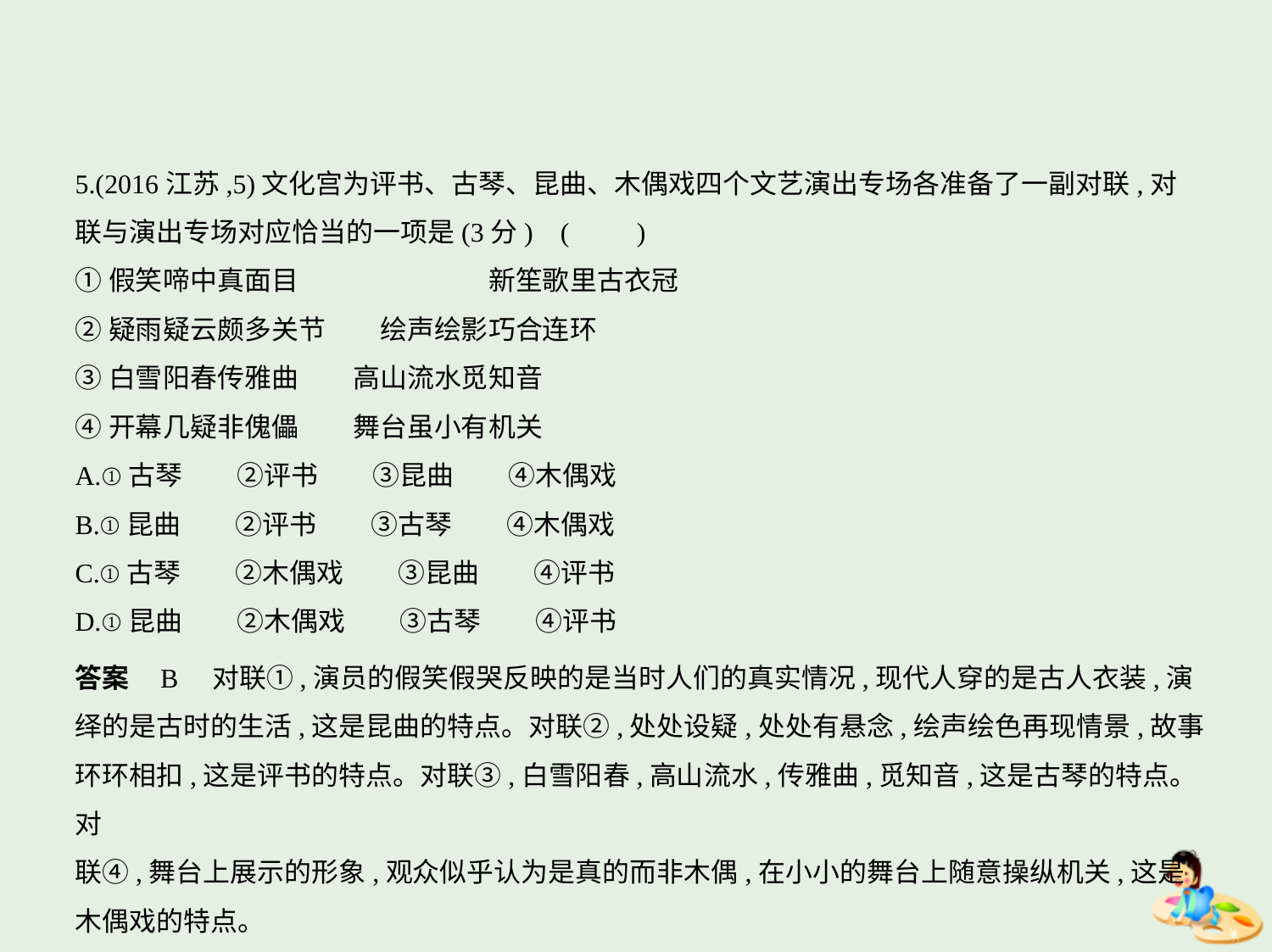

5.(2016江苏,5)文化宫为评书、古琴、昆曲、木偶戏四个文艺演出专场各准备了一副对联,对
联与演出专场对应恰当的一项是(3分) (　　)
①假笑啼中真面目　　　　　　　新笙歌里古衣冠
②疑雨疑云颇多关节　　绘声绘影巧合连环
③白雪阳春传雅曲　　高山流水觅知音
④开幕几疑非傀儡　　舞台虽小有机关
A.①古琴　　②评书　　③昆曲　　④木偶戏
B.①昆曲　　②评书　　③古琴　　④木偶戏
C.①古琴　　②木偶戏　　③昆曲　　④评书
D.①昆曲　　②木偶戏　　③古琴　　④评书
答案    B　对联①,演员的假笑假哭反映的是当时人们的真实情况,现代人穿的是古人衣装,演
绎的是古时的生活,这是昆曲的特点。对联②,处处设疑,处处有悬念,绘声绘色再现情景,故事
环环相扣,这是评书的特点。对联③,白雪阳春,高山流水,传雅曲,觅知音,这是古琴的特点。对
联④,舞台上展示的形象,观众似乎认为是真的而非木偶,在小小的舞台上随意操纵机关,这是
木偶戏的特点。